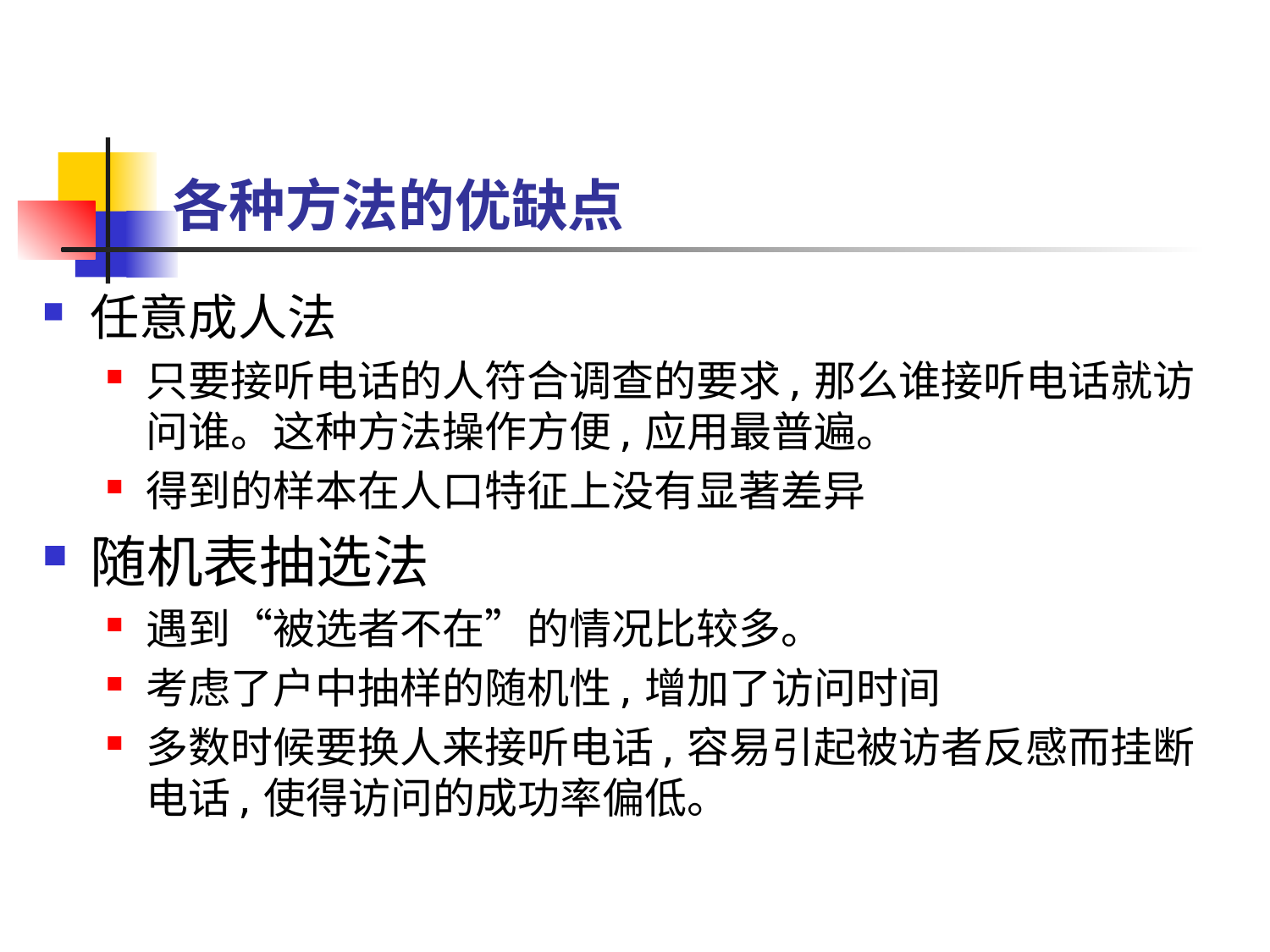

# 各种方法的优缺点
任意成人法
只要接听电话的人符合调查的要求,那么谁接听电话就访问谁。这种方法操作方便,应用最普遍。
得到的样本在人口特征上没有显著差异
随机表抽选法
遇到“被选者不在”的情况比较多。
考虑了户中抽样的随机性,增加了访问时间
多数时候要换人来接听电话,容易引起被访者反感而挂断电话,使得访问的成功率偏低。